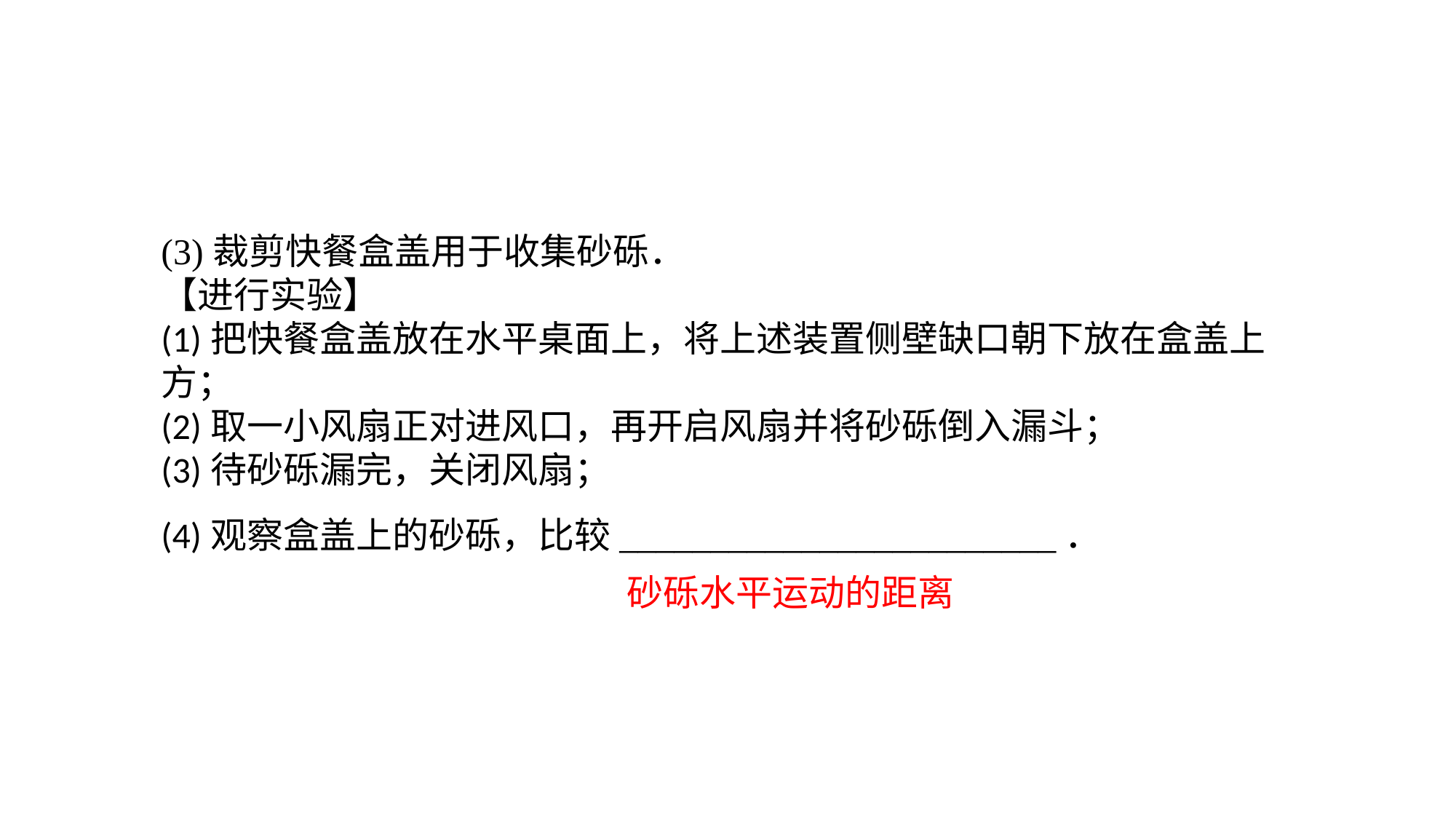

(3)裁剪快餐盒盖用于收集砂砾．【进行实验】(1)把快餐盒盖放在水平桌面上，将上述装置侧壁缺口朝下放在盒盖上方；(2)取一小风扇正对进风口，再开启风扇并将砂砾倒入漏斗；(3)待砂砾漏完，关闭风扇；(4)观察盒盖上的砂砾，比较________________________．
砂砾水平运动的距离